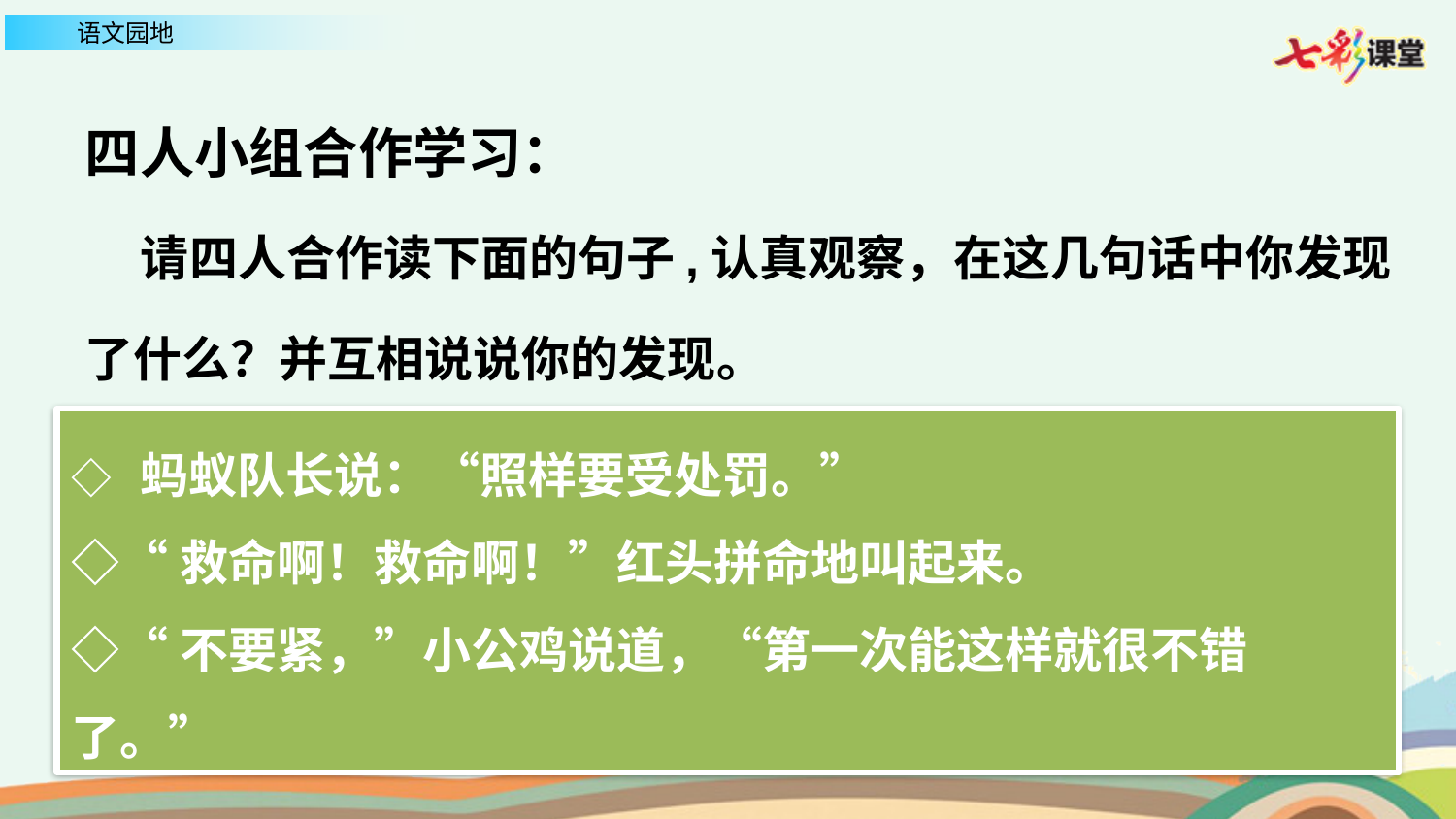

四人小组合作学习：
    请四人合作读下面的句子,认真观察，在这几句话中你发现了什么？并互相说说你的发现。
◇  蚂蚁队长说：“照样要受处罚。”
◇“救命啊！救命啊！”红头拼命地叫起来。
◇“不要紧，”小公鸡说道，“第一次能这样就很不错了。”